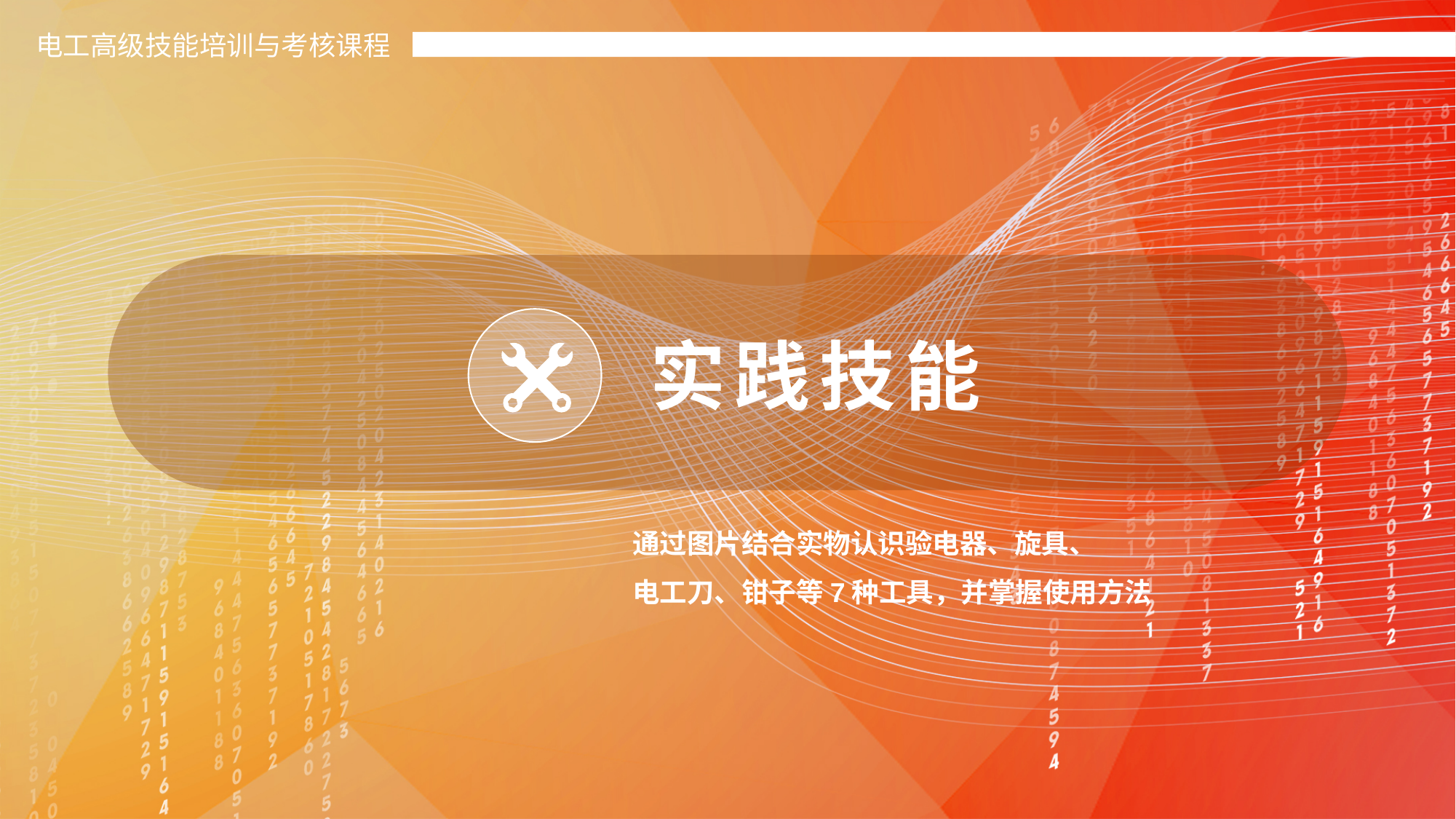

电工高级技能培训与考核课程

实践技能
通过图片结合实物认识验电器、旋具、
电工刀、钳子等7种工具，并掌握使用方法